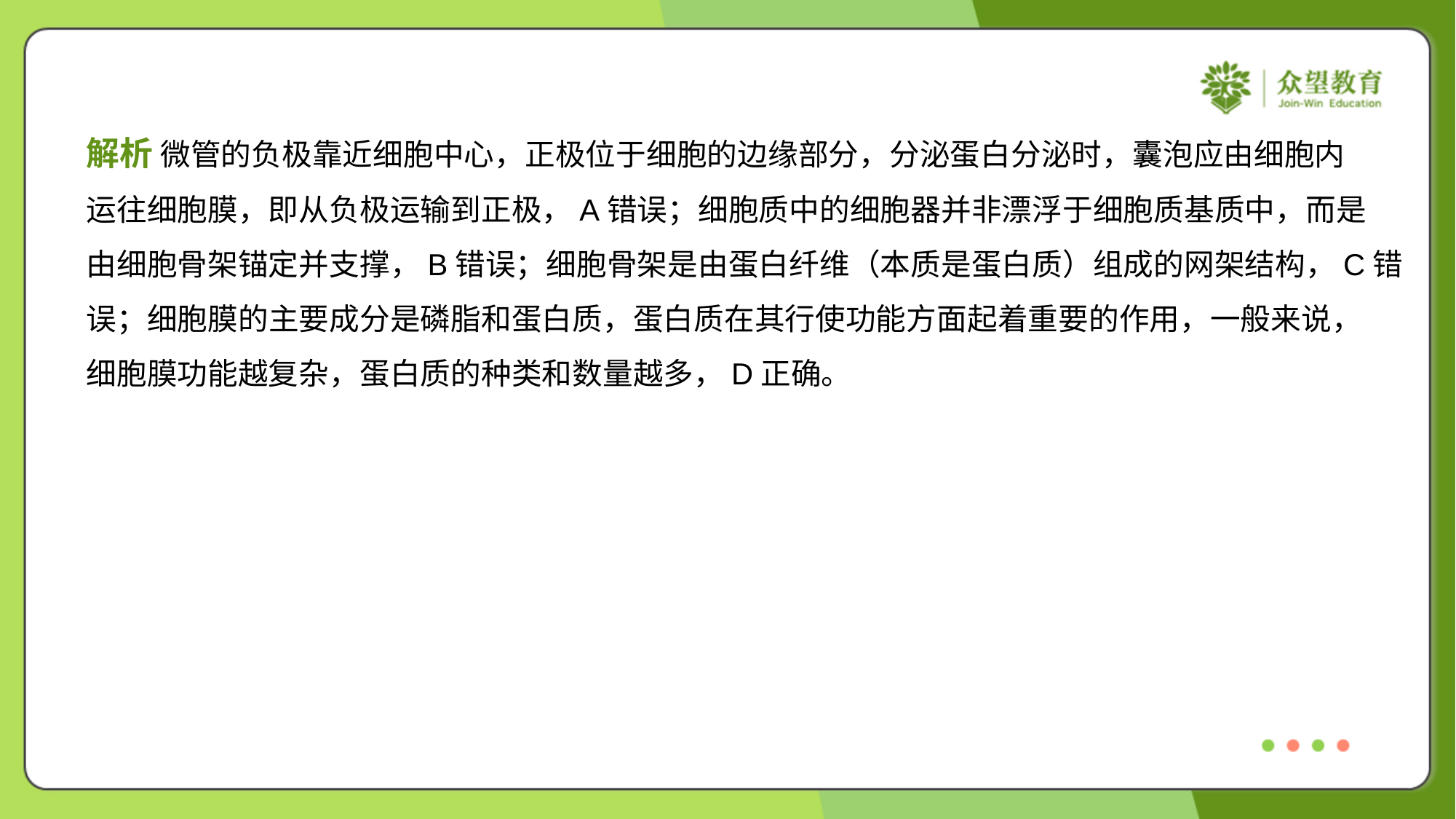

解析 微管的负极靠近细胞中心，正极位于细胞的边缘部分，分泌蛋白分泌时，囊泡应由细胞内
运往细胞膜，即从负极运输到正极，A错误；细胞质中的细胞器并非漂浮于细胞质基质中，而是
由细胞骨架锚定并支撑，B错误；细胞骨架是由蛋白纤维（本质是蛋白质）组成的网架结构，C错
误；细胞膜的主要成分是磷脂和蛋白质，蛋白质在其行使功能方面起着重要的作用，一般来说，
细胞膜功能越复杂，蛋白质的种类和数量越多，D正确。